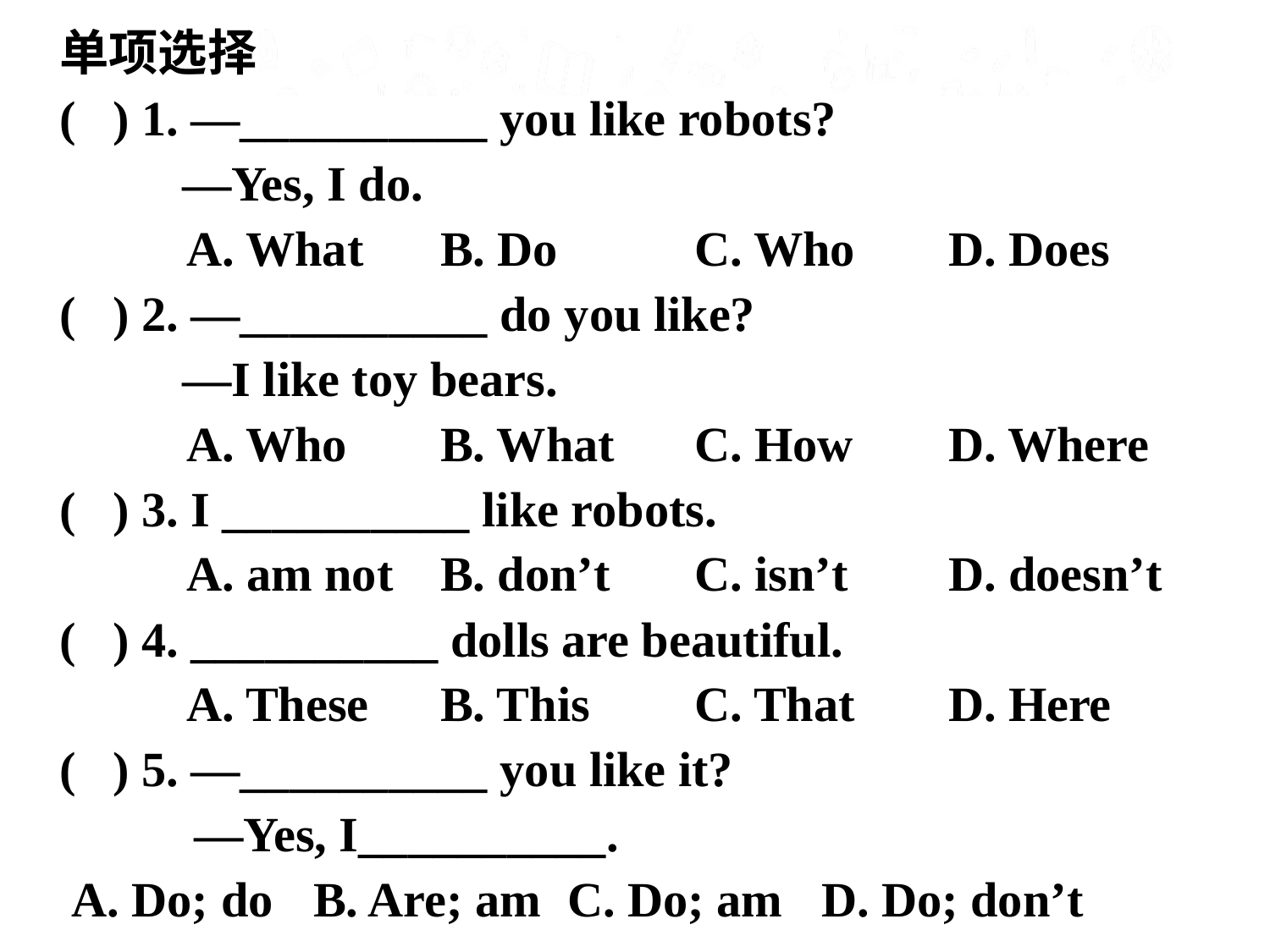

单项选择
(   ) 1. —__________ you like robots?
          —Yes, I do.
	A. What  	B. Do  	C. Who  	D. Does
(   ) 2. —__________ do you like?
          —I like toy bears.
	A. Who  	B. What  	C. How  	D. Where
(   ) 3. I __________ like robots.
	A. am not  	B. don’t  	C. isn’t  	D. doesn’t
(   ) 4. __________ dolls are beautiful.
	A. These  	B. This  	C. That  	D. Here
(   ) 5. —__________ you like it?
           —Yes, I__________.
 A. Do; do  	B. Are; am  	C. Do; am  	D. Do; don’t